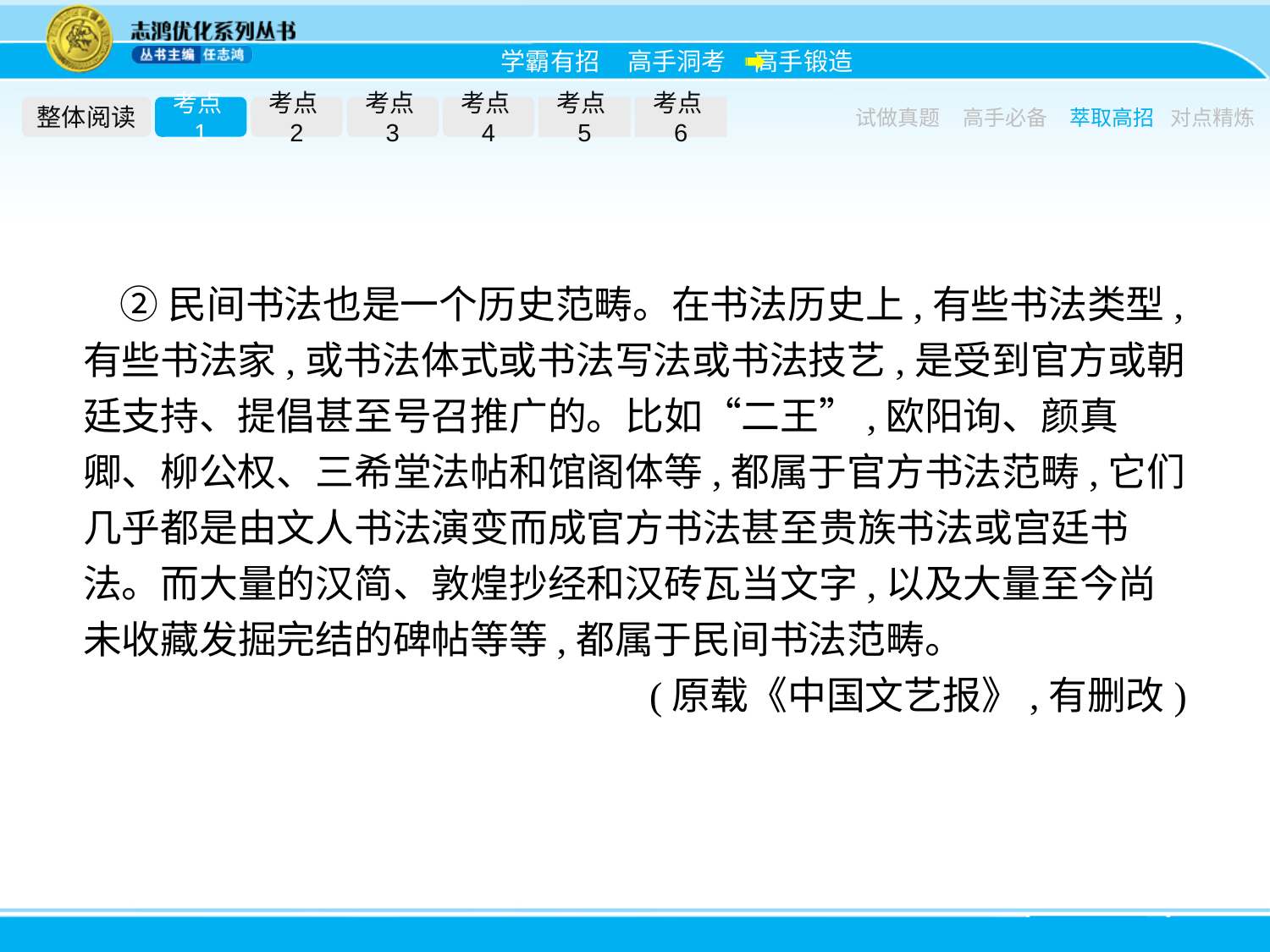

整体阅读
考点1
考点2
考点3
考点4
考点5
考点6
试做真题
高手必备
萃取高招
对点精炼
②民间书法也是一个历史范畴。在书法历史上,有些书法类型,有些书法家,或书法体式或书法写法或书法技艺,是受到官方或朝廷支持、提倡甚至号召推广的。比如“二王”,欧阳询、颜真卿、柳公权、三希堂法帖和馆阁体等,都属于官方书法范畴,它们几乎都是由文人书法演变而成官方书法甚至贵族书法或宫廷书法。而大量的汉简、敦煌抄经和汉砖瓦当文字,以及大量至今尚未收藏发掘完结的碑帖等等,都属于民间书法范畴。
(原载《中国文艺报》,有删改)